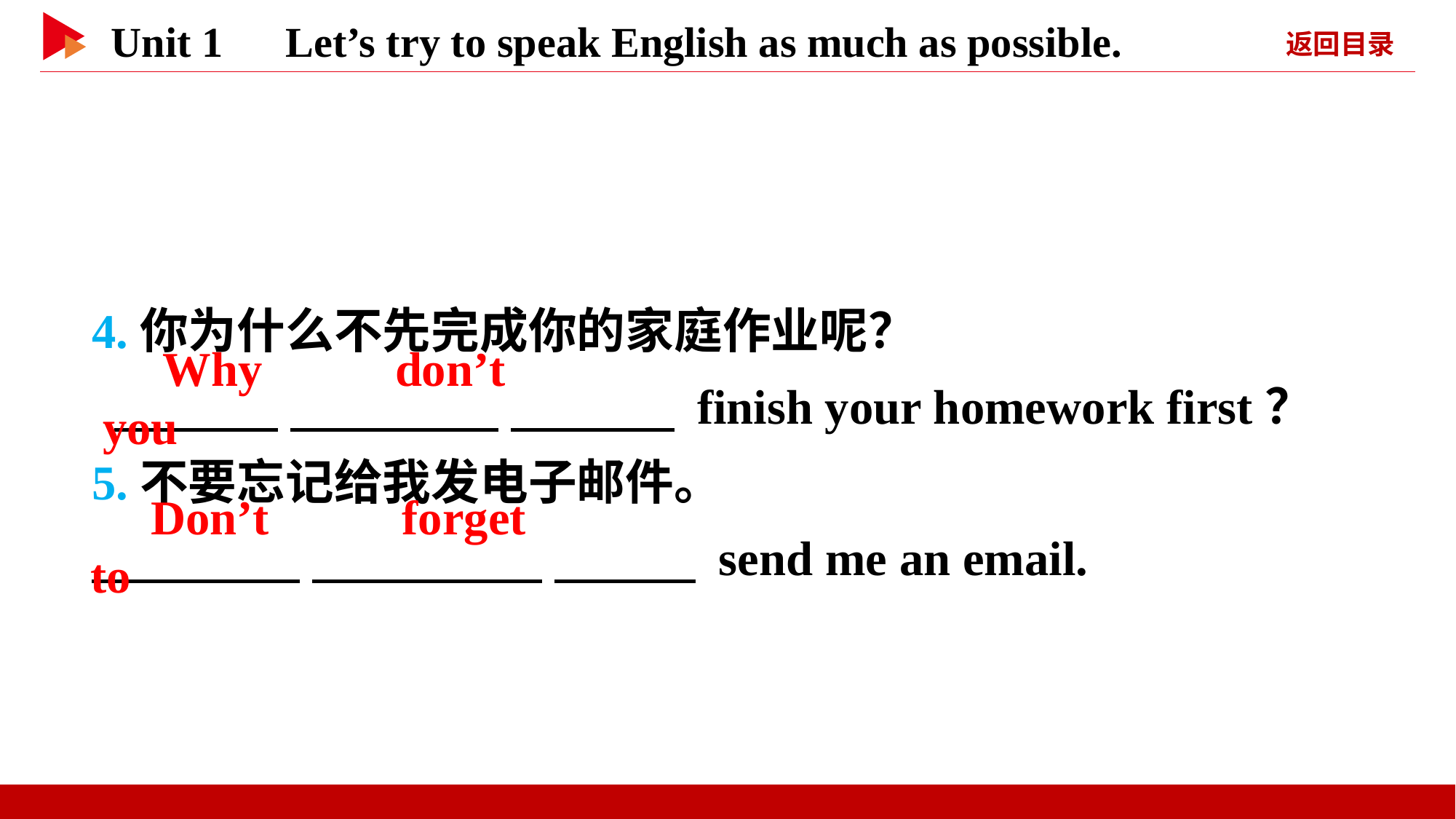

4.你为什么不先完成你的家庭作业呢？
 　      　 　          　 　      　 finish your homework first？
5.不要忘记给我发电子邮件。
　          　 　            　 　    　 send me an email.
　Why　 　don’t　 　you
　Don’t　 　forget　 　to